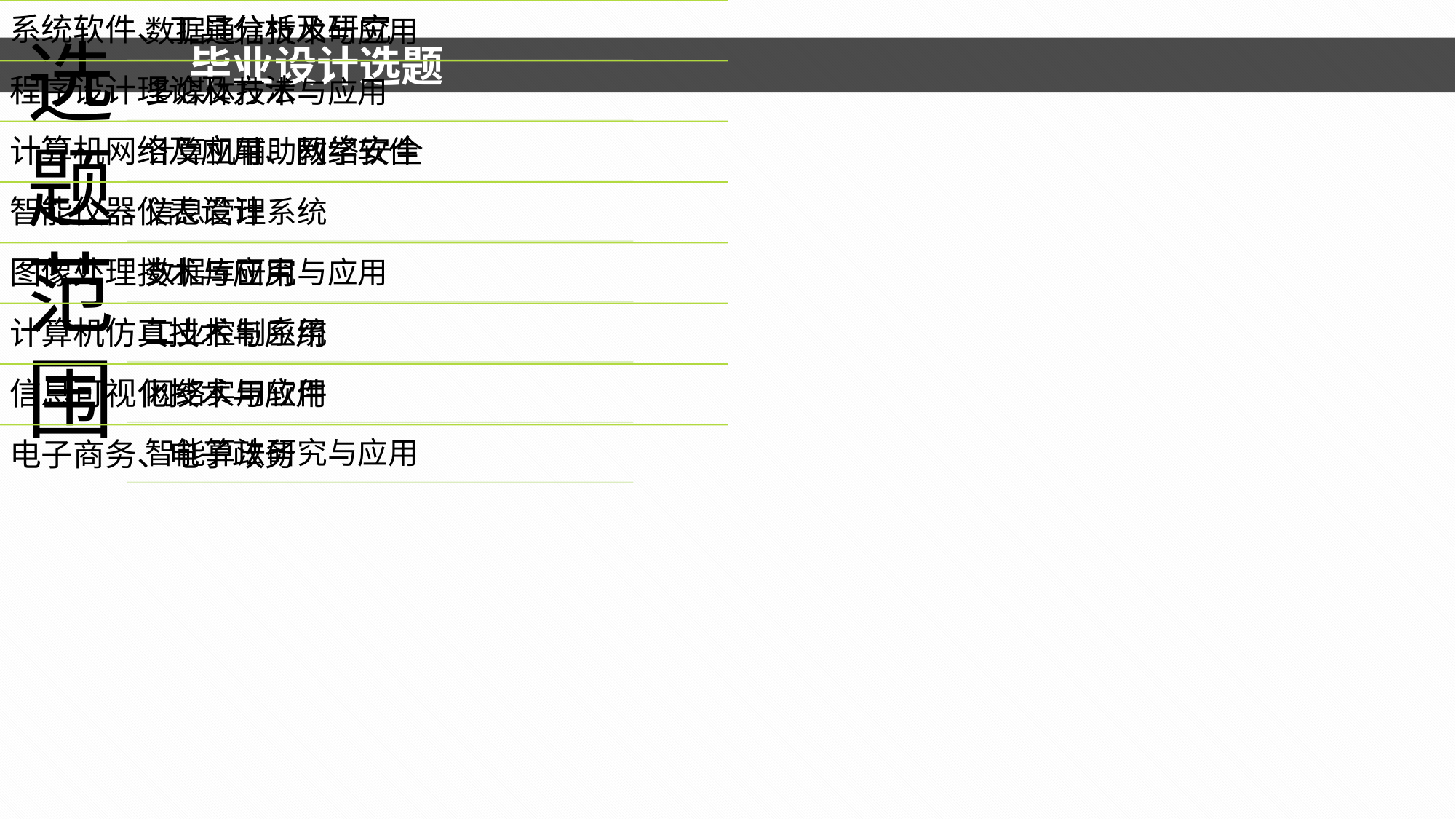

毕业设计选题

系统软件、工具分析及研究
程序设计理论及方法
计算机网络及应用、网络安全
智能仪器仪表设计
图像处理技术与应用
计算机仿真技术与应用
信息可视化技术与应用
电子商务、电子政务
选题范围
数据通信技术与应用
多媒体技术与应用
计算机辅助教学软件
信息管理系统
数据库研究与应用
工业控制系统
网络实用软件
智能算法研究与应用